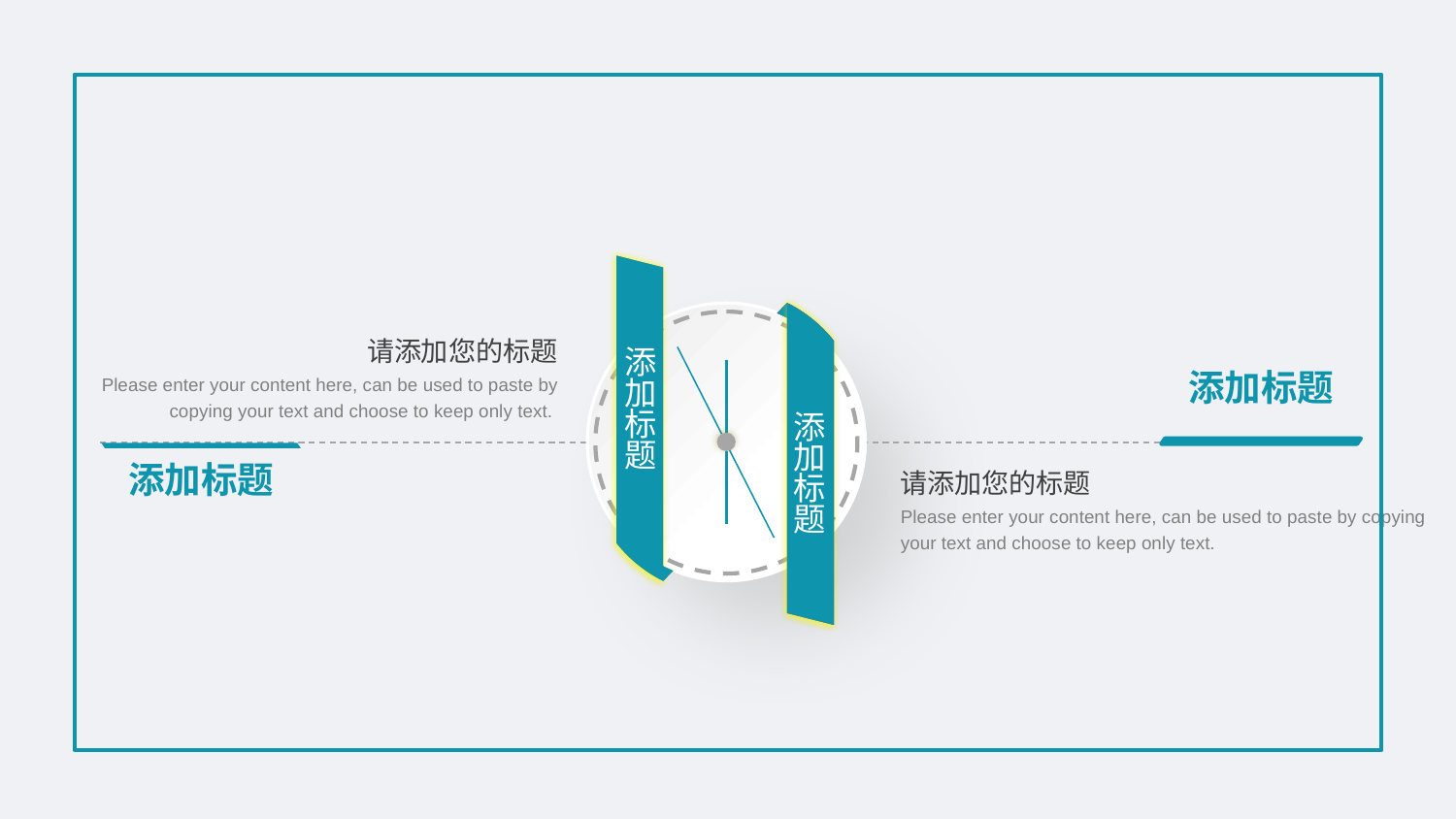

请添加您的标题
添加标题
Please enter your content here, can be used to paste by copying your text and choose to keep only text.
添加标题

添加标题

添加标题
请添加您的标题
Please enter your content here, can be used to paste by copying your text and choose to keep only text.